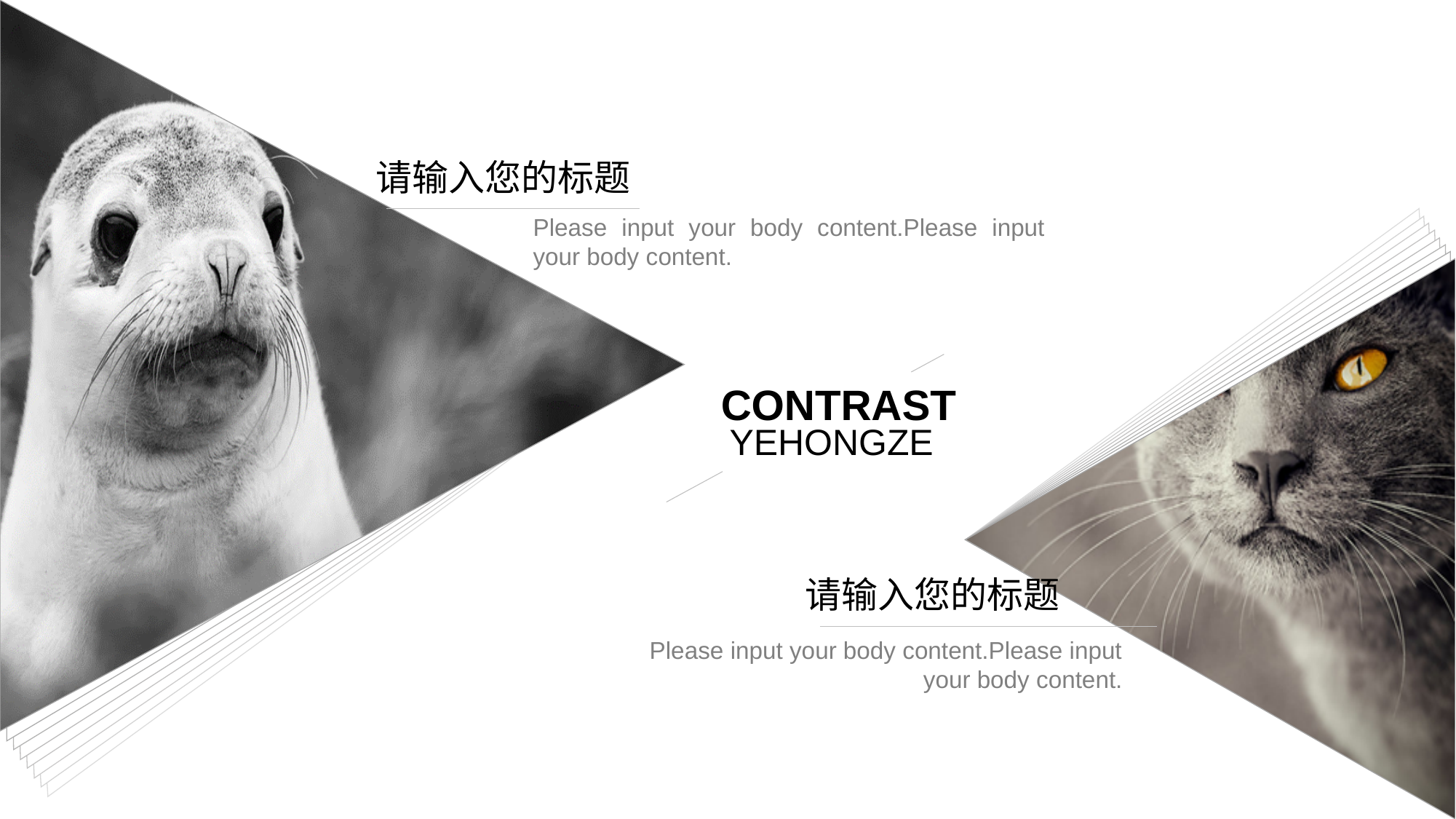

请输入您的标题
Please input your body content.Please input your body content.

CONTRAST
YEHONGZE
请输入您的标题
Please input your body content.Please input your body content.